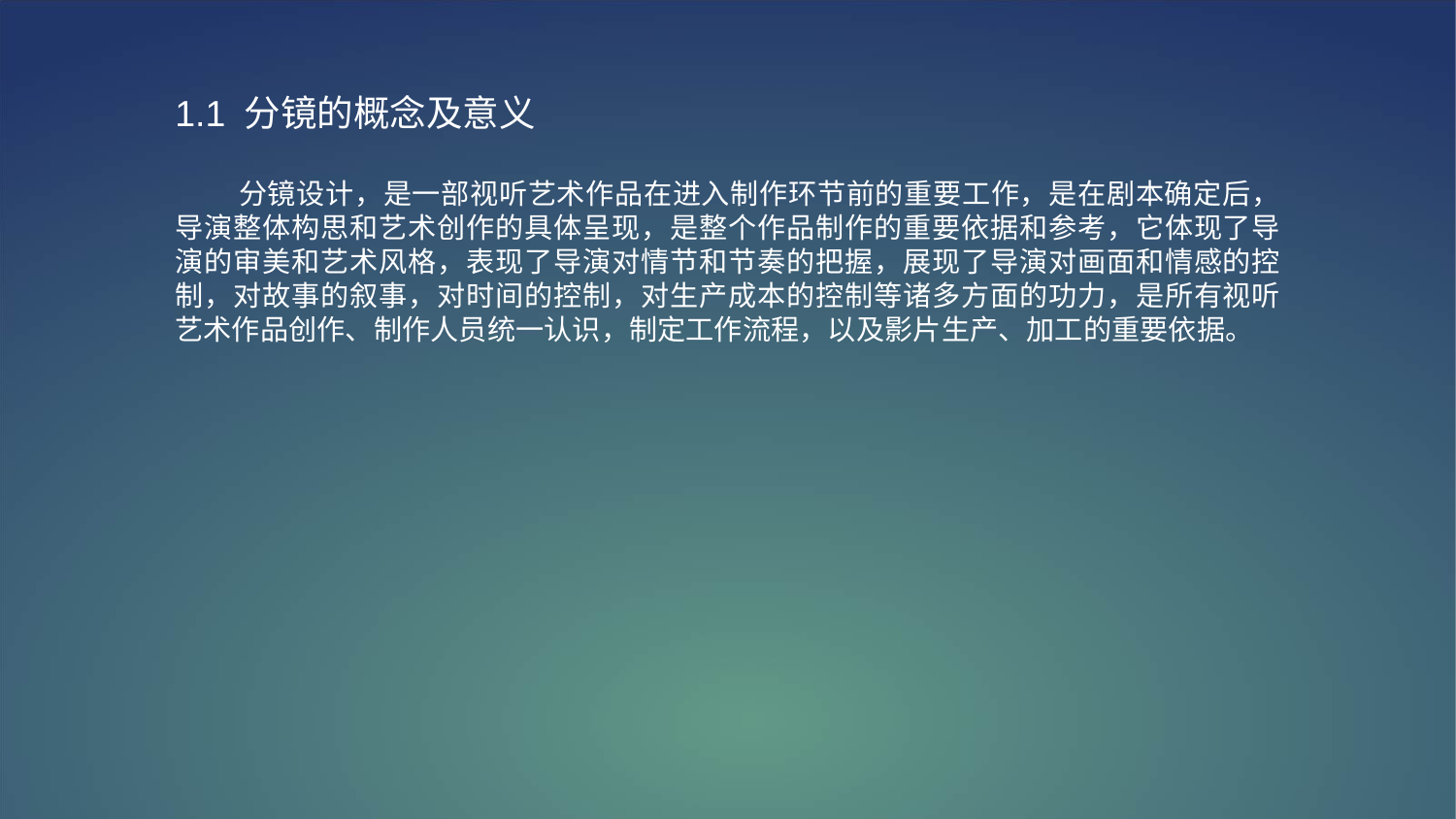

1.1 分镜的概念及意义
  分镜设计，是一部视听艺术作品在进入制作环节前的重要工作，是在剧本确定后，导演整体构思和艺术创作的具体呈现，是整个作品制作的重要依据和参考，它体现了导演的审美和艺术风格，表现了导演对情节和节奏的把握，展现了导演对画面和情感的控制，对故事的叙事，对时间的控制，对生产成本的控制等诸多方面的功力，是所有视听艺术作品创作、制作人员统一认识，制定工作流程，以及影片生产、加工的重要依据。